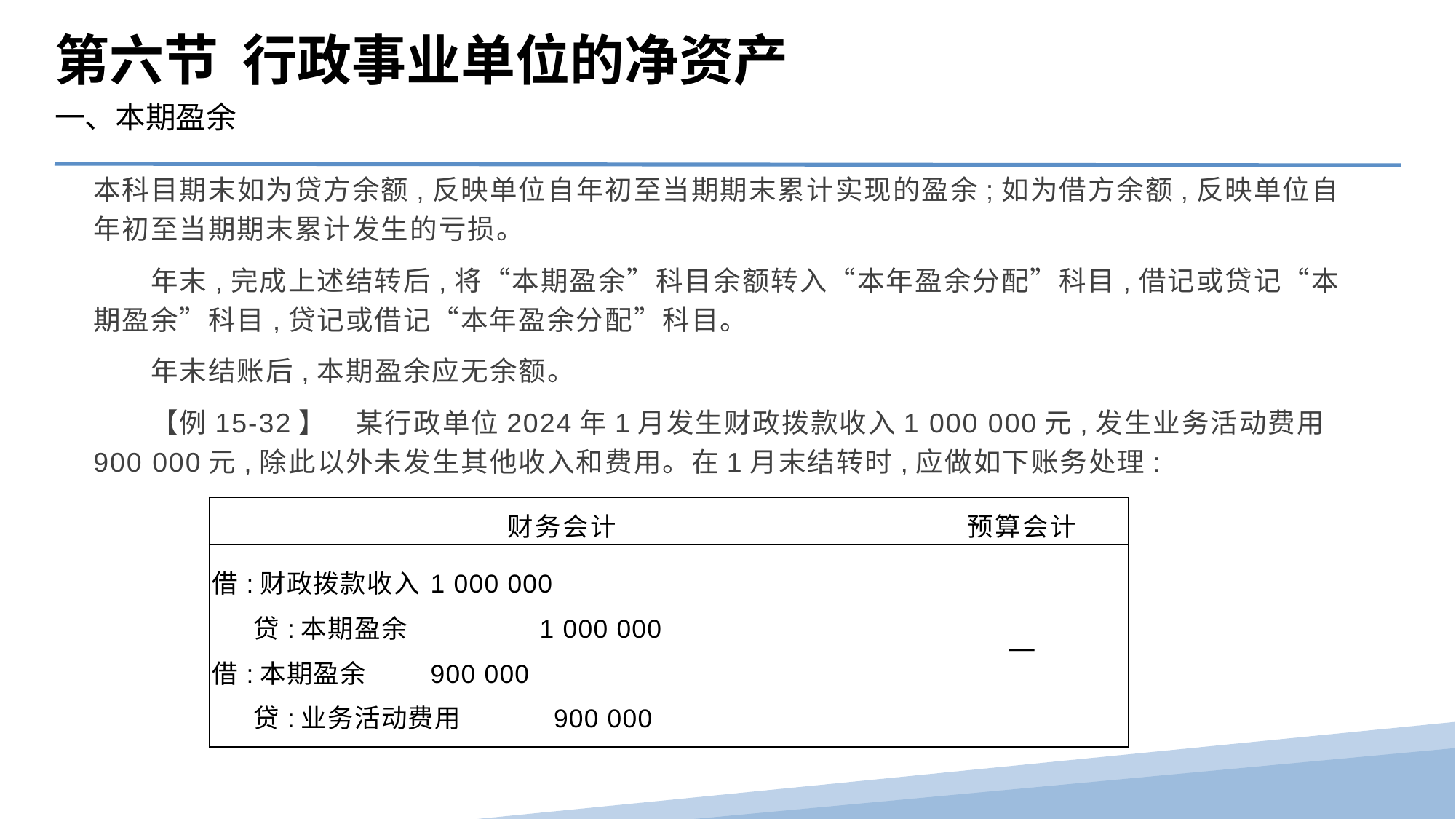

第六节  行政事业单位的净资产
一、本期盈余
本科目期末如为贷方余额,反映单位自年初至当期期末累计实现的盈余;如为借方余额,反映单位自年初至当期期末累计发生的亏损。
　　年末,完成上述结转后,将“本期盈余”科目余额转入“本年盈余分配”科目,借记或贷记“本期盈余”科目,贷记或借记“本年盈余分配”科目。
　　年末结账后,本期盈余应无余额。
　　【例15-32】　某行政单位2024年1月发生财政拨款收入1 000 000元,发生业务活动费用900 000元,除此以外未发生其他收入和费用。在1月末结转时,应做如下账务处理:
| 财务会计 | 预算会计 |
| --- | --- |
| 借:财政拨款收入 1 000 000 贷:本期盈余 1 000 000 借:本期盈余 900 000 贷:业务活动费用 900 000 | — |